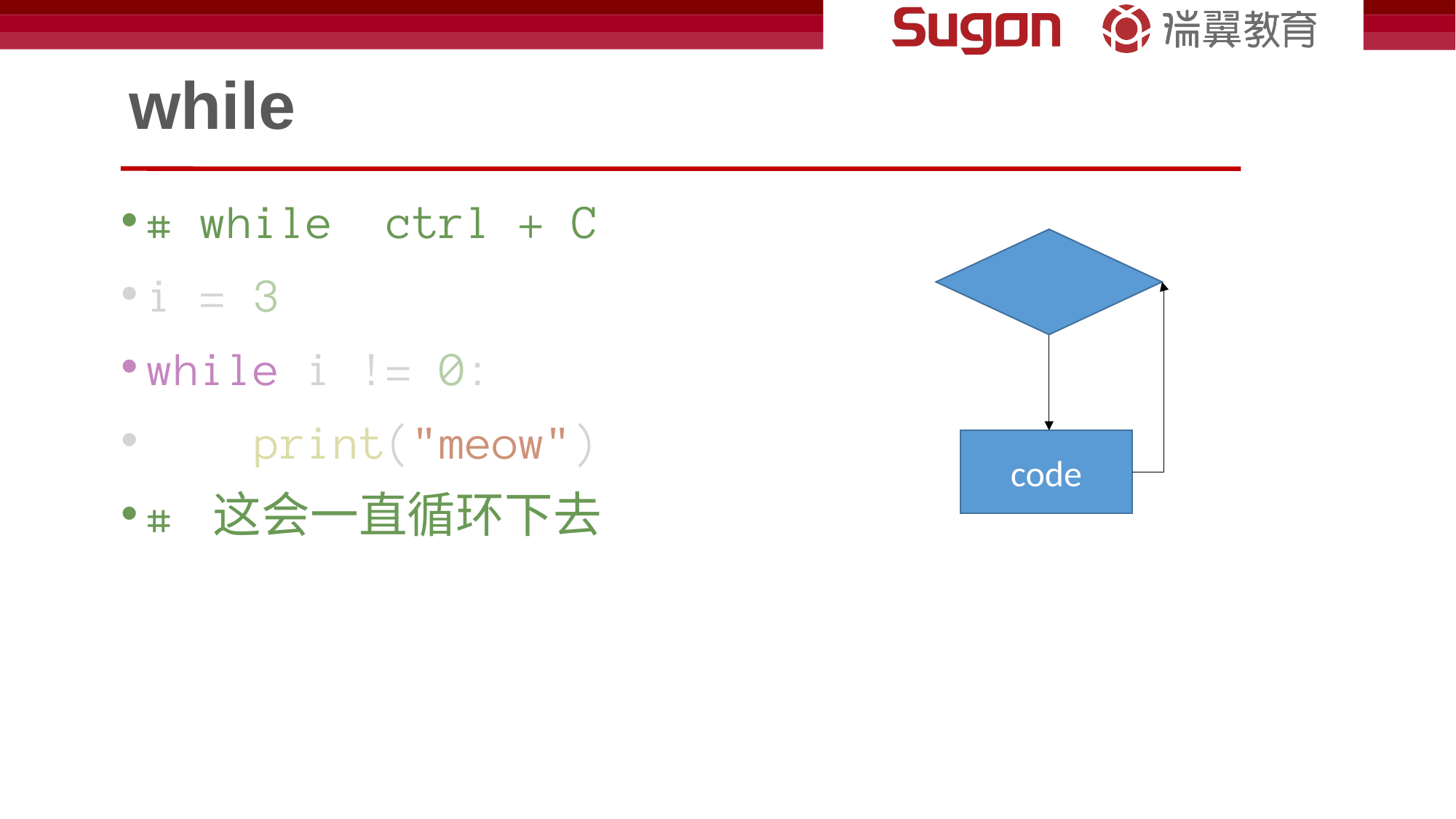

# while
# while  ctrl + C
i = 3
while i != 0:
    print("meow")
# 这会一直循环下去

code